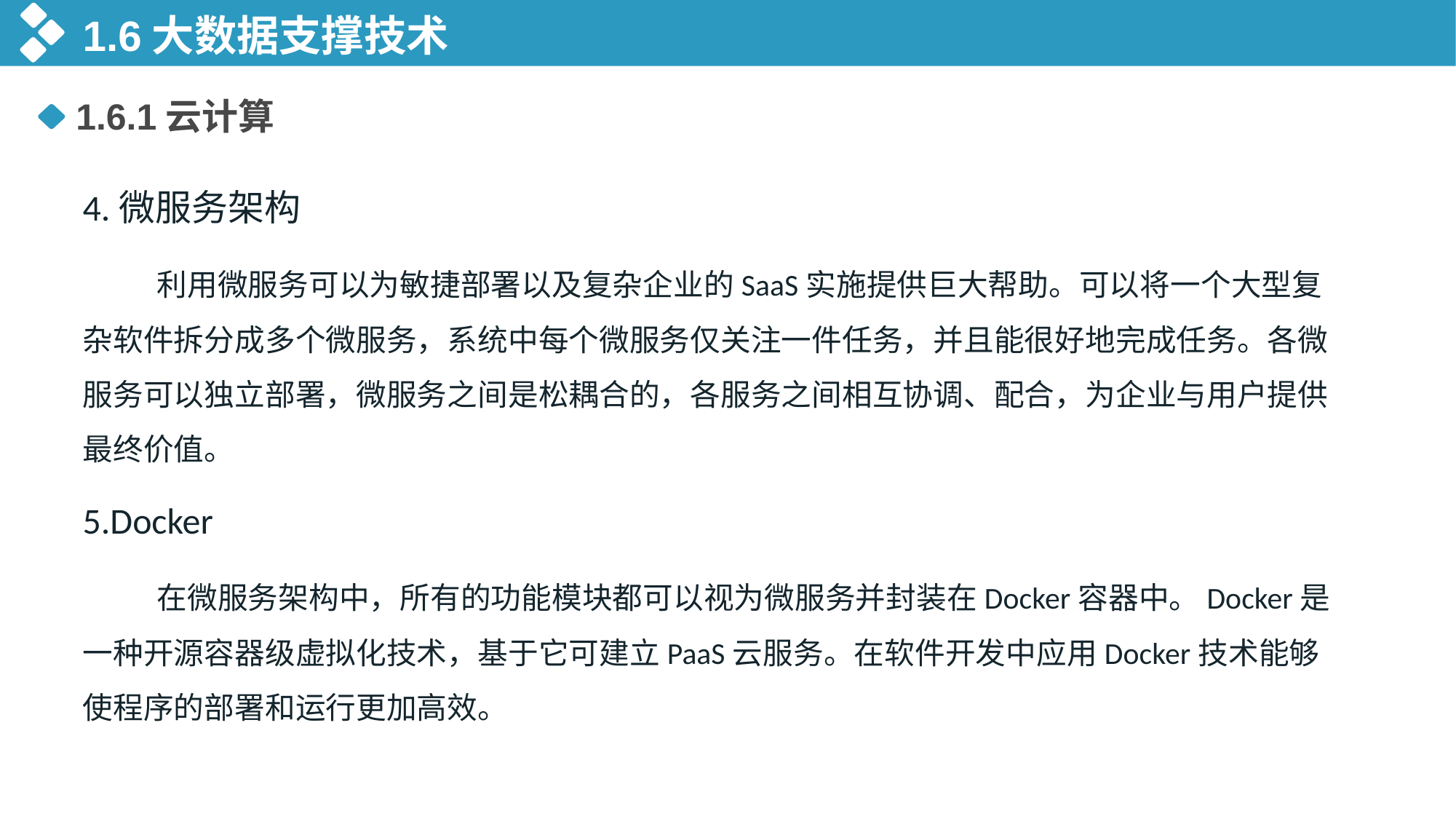

1.6大数据支撑技术
1.6.1云计算

4.微服务架构
        利用微服务可以为敏捷部署以及复杂企业的SaaS实施提供巨大帮助。可以将一个大型复杂软件拆分成多个微服务，系统中每个微服务仅关注一件任务，并且能很好地完成任务。各微服务可以独立部署，微服务之间是松耦合的，各服务之间相互协调、配合，为企业与用户提供最终价值。
5.Docker
        在微服务架构中，所有的功能模块都可以视为微服务并封装在Docker容器中。Docker是一种开源容器级虚拟化技术，基于它可建立PaaS云服务。在软件开发中应用Docker技术能够使程序的部署和运行更加高效。